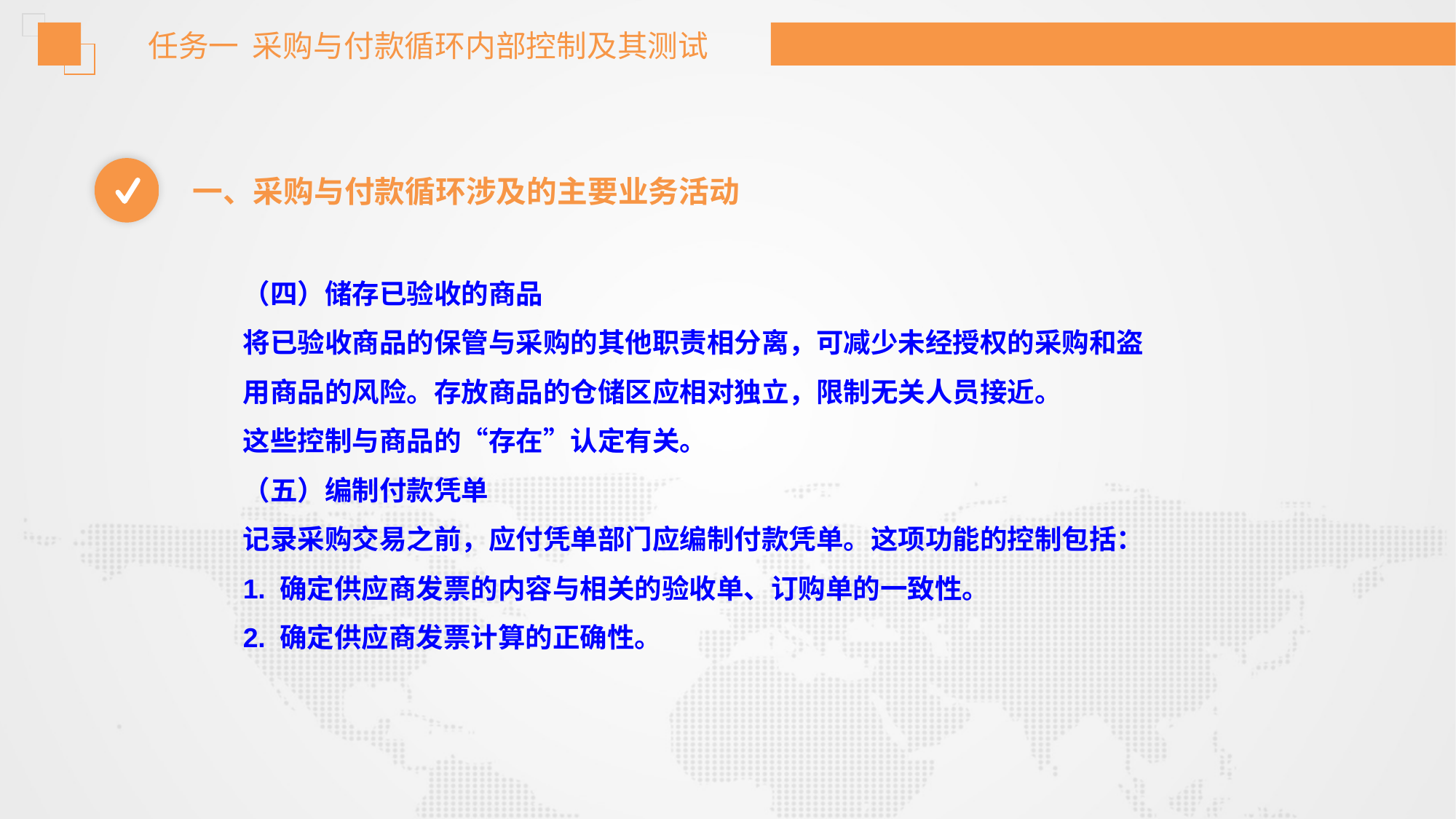

任务一  采购与付款循环内部控制及其测试

一、采购与付款循环涉及的主要业务活动
（四）储存已验收的商品
将已验收商品的保管与采购的其他职责相分离，可减少未经授权的采购和盗
用商品的风险。存放商品的仓储区应相对独立，限制无关人员接近。
这些控制与商品的“存在”认定有关。
（五）编制付款凭单
记录采购交易之前，应付凭单部门应编制付款凭单。这项功能的控制包括：
1. 确定供应商发票的内容与相关的验收单、订购单的一致性。
2. 确定供应商发票计算的正确性。